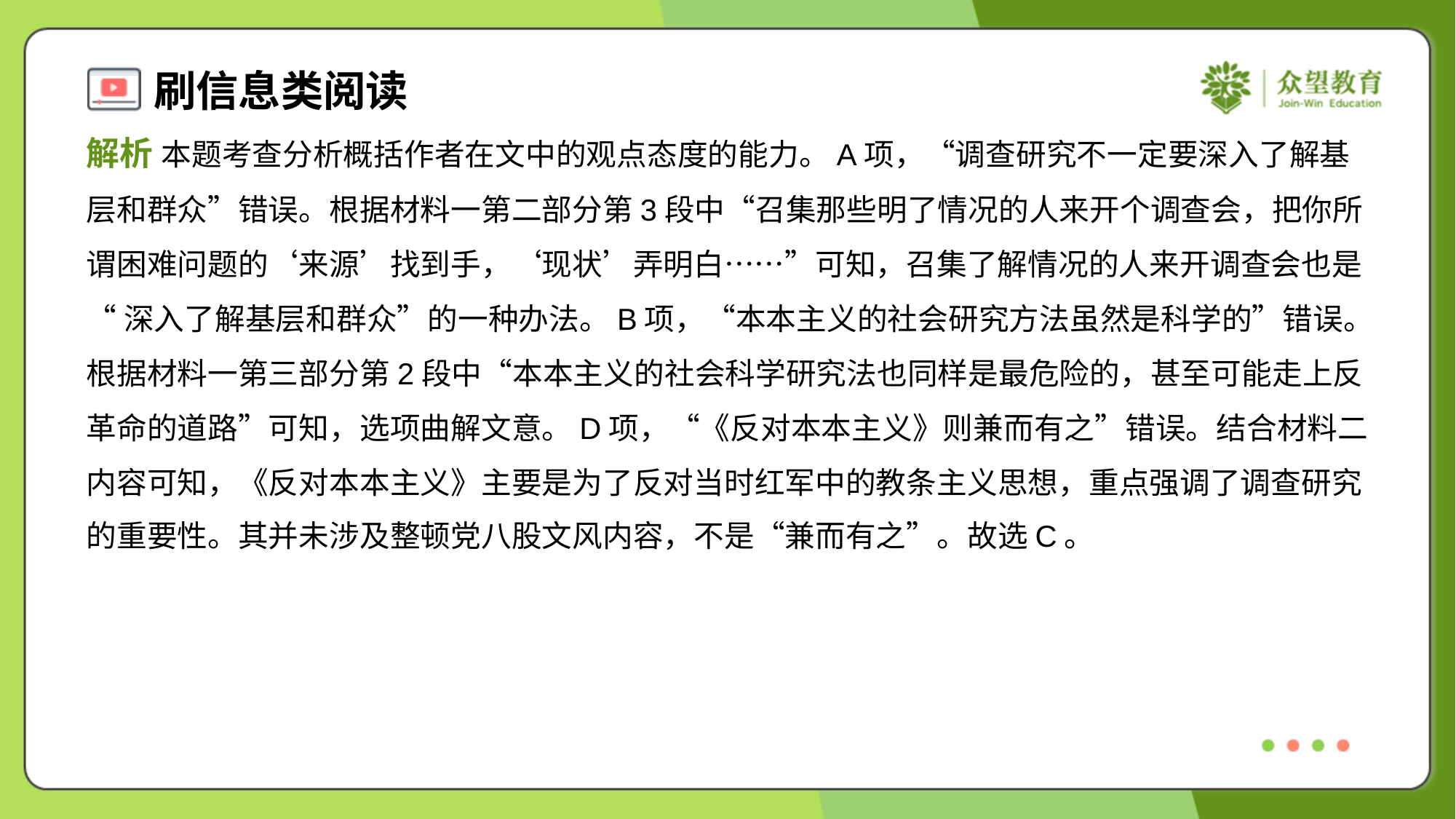

解析 本题考查分析概括作者在文中的观点态度的能力。A项，“调查研究不一定要深入了解基
层和群众”错误。根据材料一第二部分第3段中“召集那些明了情况的人来开个调查会，把你所
谓困难问题的‘来源’找到手，‘现状’弄明白……”可知，召集了解情况的人来开调查会也是
“深入了解基层和群众”的一种办法。B项，“本本主义的社会研究方法虽然是科学的”错误。
根据材料一第三部分第2段中“本本主义的社会科学研究法也同样是最危险的，甚至可能走上反
革命的道路”可知，选项曲解文意。D项，“《反对本本主义》则兼而有之”错误。结合材料二
内容可知，《反对本本主义》主要是为了反对当时红军中的教条主义思想，重点强调了调查研究
的重要性。其并未涉及整顿党八股文风内容，不是“兼而有之”。故选C。